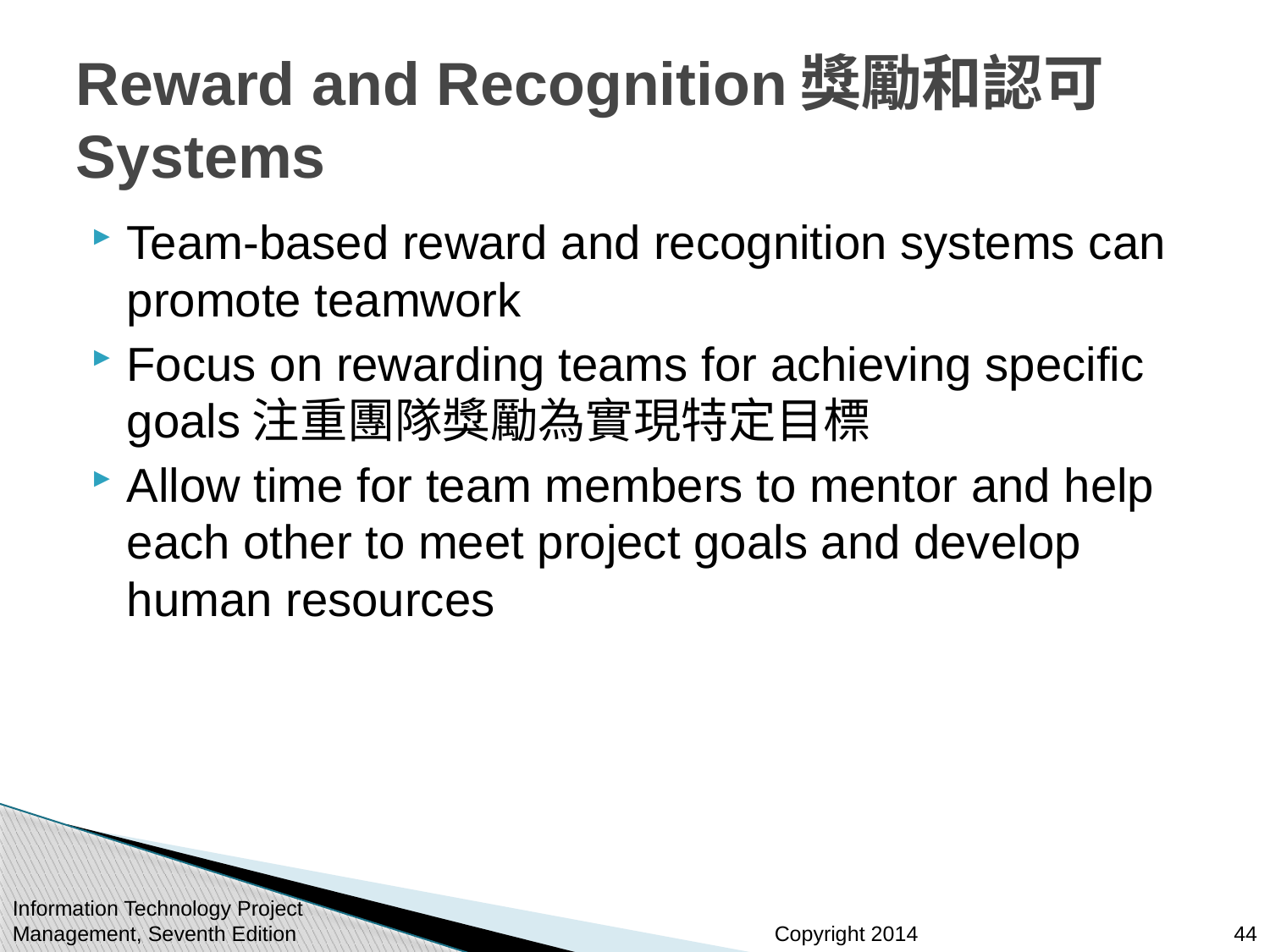

# Reward and Recognition獎勵和認可Systems
Team-based reward and recognition systems can promote teamwork
Focus on rewarding teams for achieving specific goals注重團隊獎勵為實現特定目標
Allow time for team members to mentor and help each other to meet project goals and develop human resources
Information Technology Project Management, Seventh Edition
44